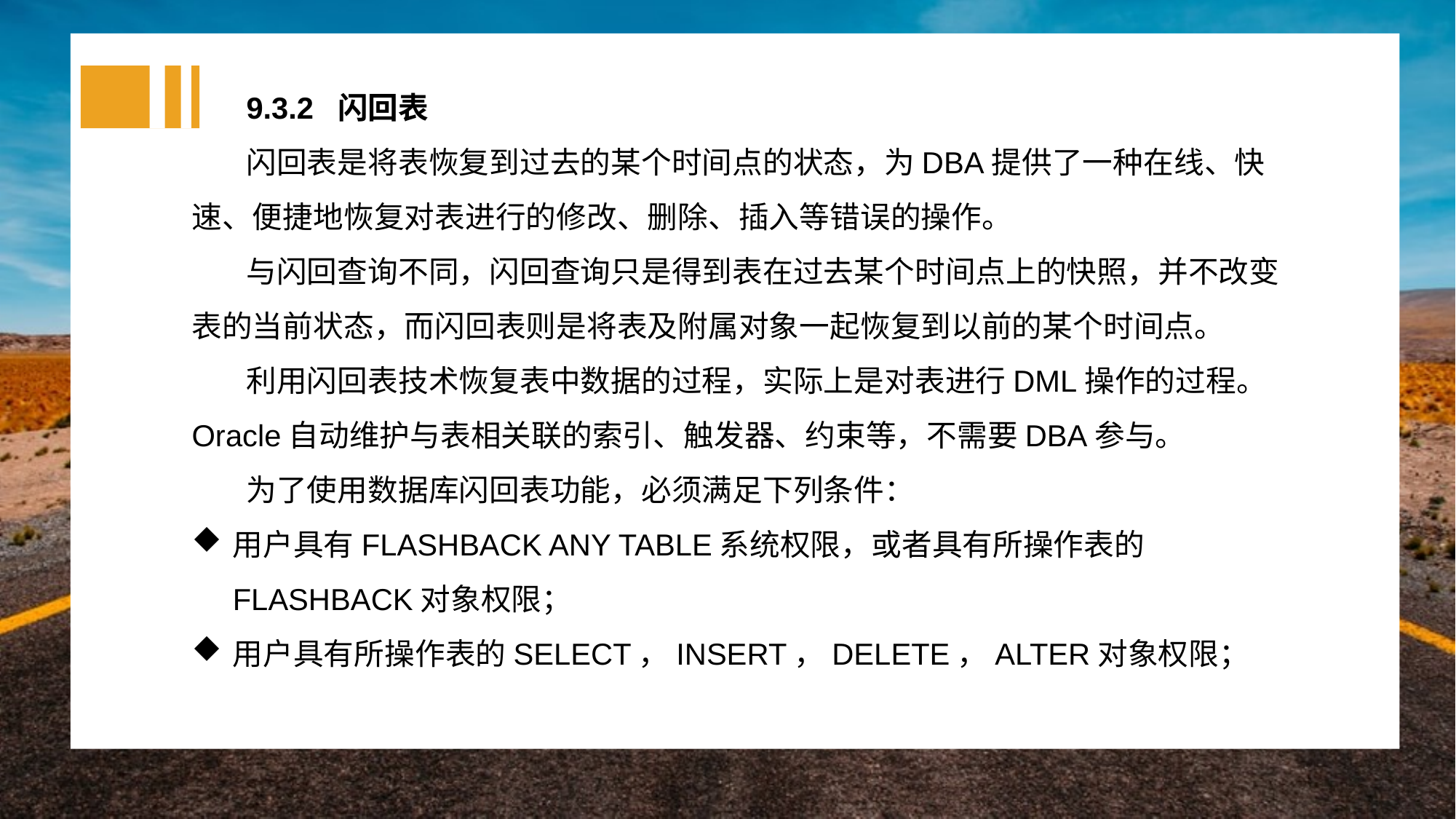

9.3.2  闪回表
闪回表是将表恢复到过去的某个时间点的状态，为DBA提供了一种在线、快速、便捷地恢复对表进行的修改、删除、插入等错误的操作。
与闪回查询不同，闪回查询只是得到表在过去某个时间点上的快照，并不改变表的当前状态，而闪回表则是将表及附属对象一起恢复到以前的某个时间点。
利用闪回表技术恢复表中数据的过程，实际上是对表进行DML操作的过程。Oracle自动维护与表相关联的索引、触发器、约束等，不需要DBA参与。
为了使用数据库闪回表功能，必须满足下列条件：
用户具有FLASHBACK ANY TABLE系统权限，或者具有所操作表的FLASHBACK对象权限；
用户具有所操作表的SELECT，INSERT，DELETE，ALTER对象权限；